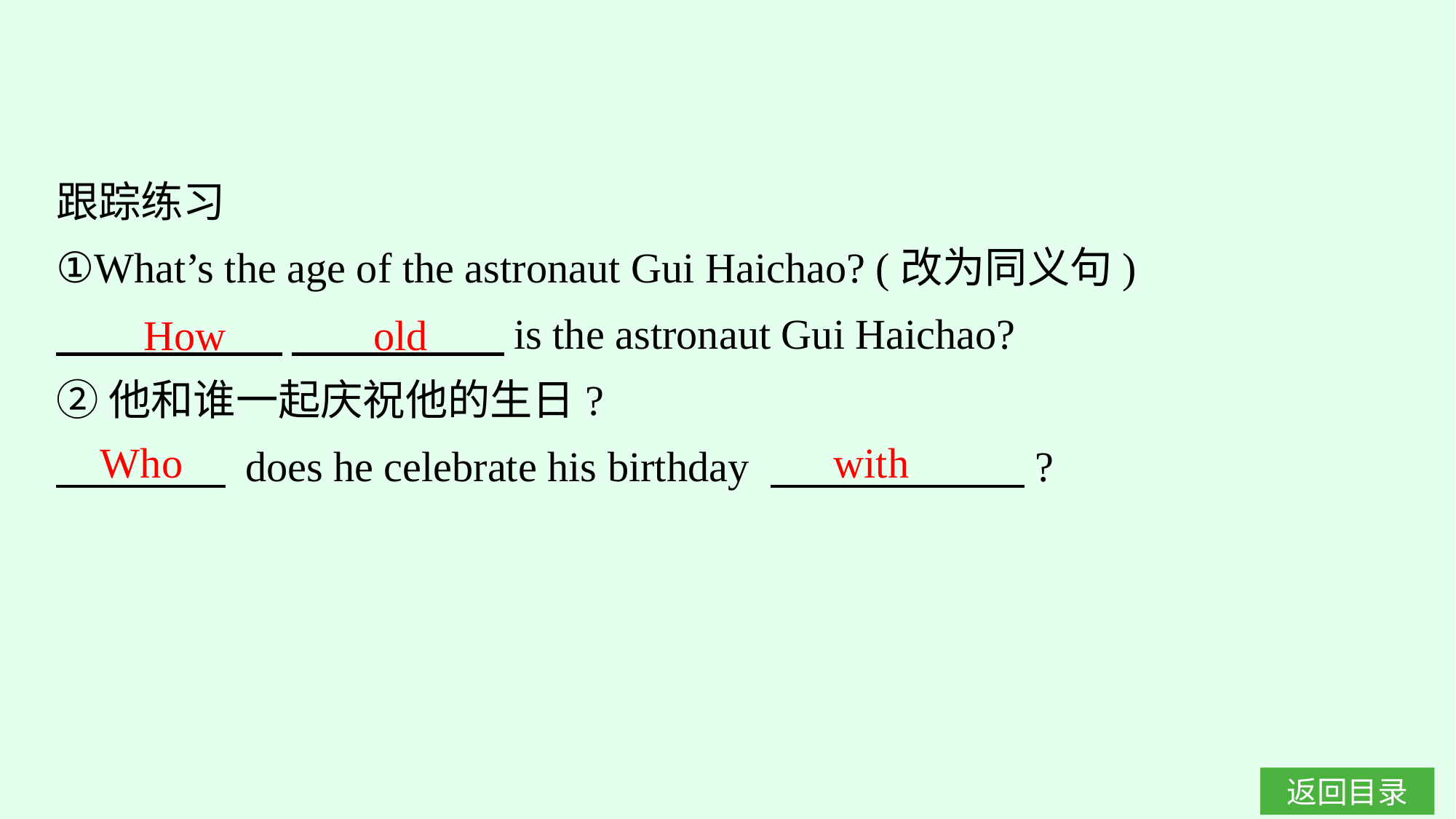

跟踪练习
①What’s the age of the astronaut Gui Haichao? (改为同义句)
　　　      　 　　　　　is the astronaut Gui Haichao?
②他和谁一起庆祝他的生日?
　　　　 does he celebrate his birthday 　　　　　　?
How              old
Who
with